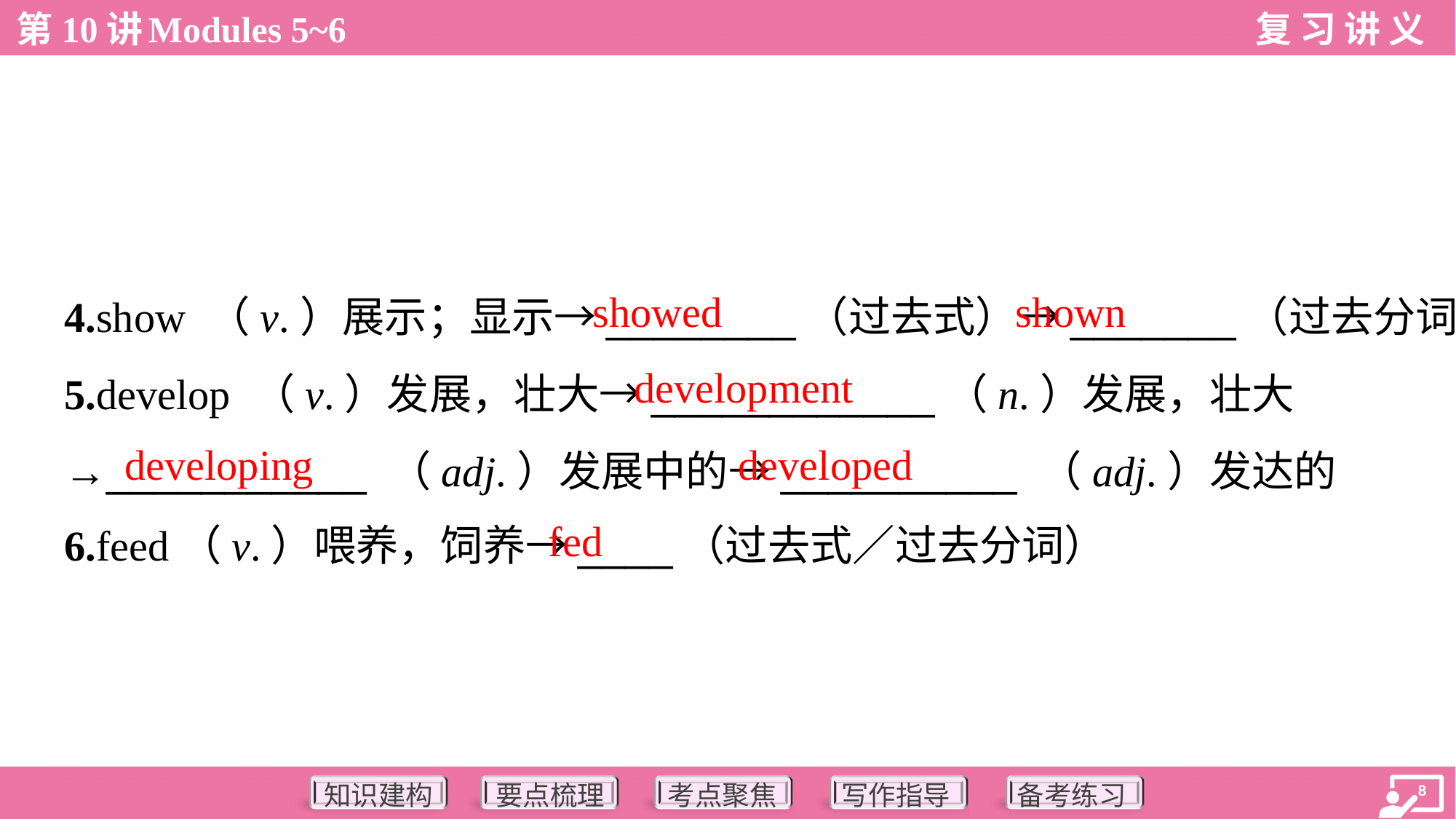

showed
shown
4.show （v.）展示；显示→________（过去式）→_______（过去分词）
5.develop （v.）发展，壮大→____________（n.）发展，壮大
→___________ （adj.）发展中的→__________ （adj.）发达的
6.feed（v.）喂养，饲养→____（过去式／过去分词）
development
developing
developed
fed